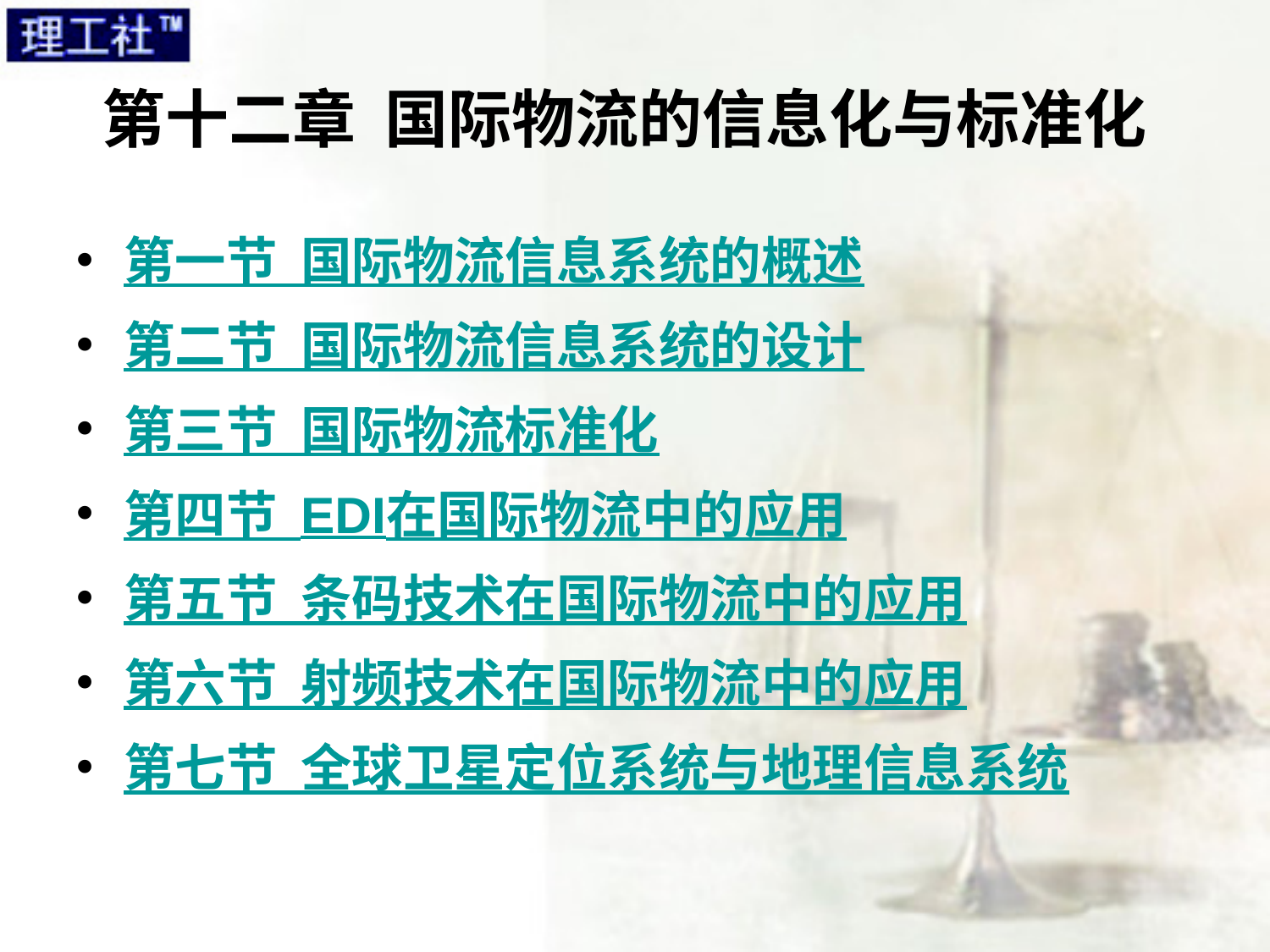

# 第十二章  国际物流的信息化与标准化
第一节  国际物流信息系统的概述
第二节  国际物流信息系统的设计
第三节  国际物流标准化
第四节  EDI在国际物流中的应用
第五节  条码技术在国际物流中的应用
第六节  射频技术在国际物流中的应用
第七节  全球卫星定位系统与地理信息系统